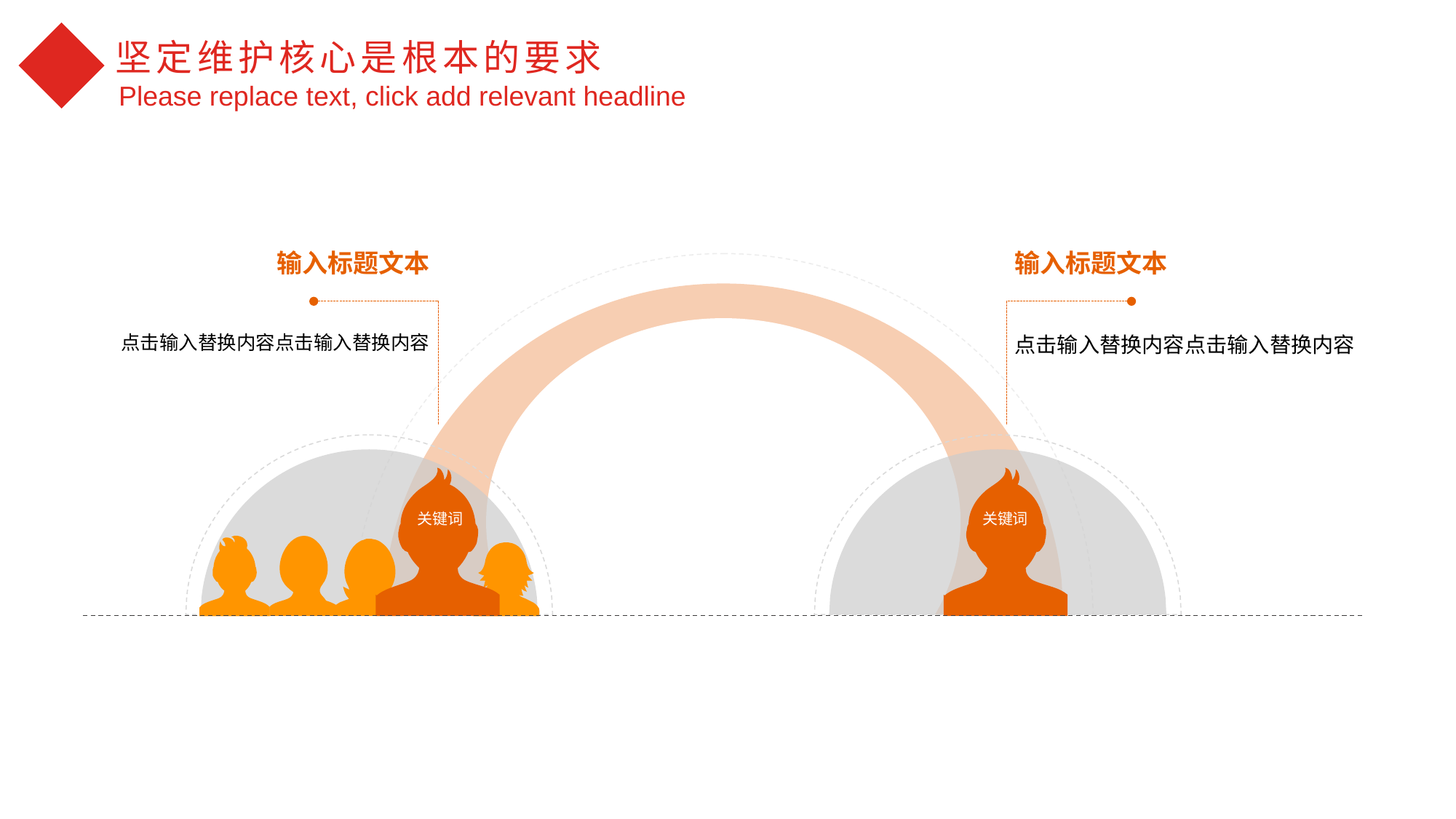

输入标题文本
输入标题文本

关键词
关键词

点击输入替换内容点击输入替换内容
点击输入替换内容点击输入替换内容